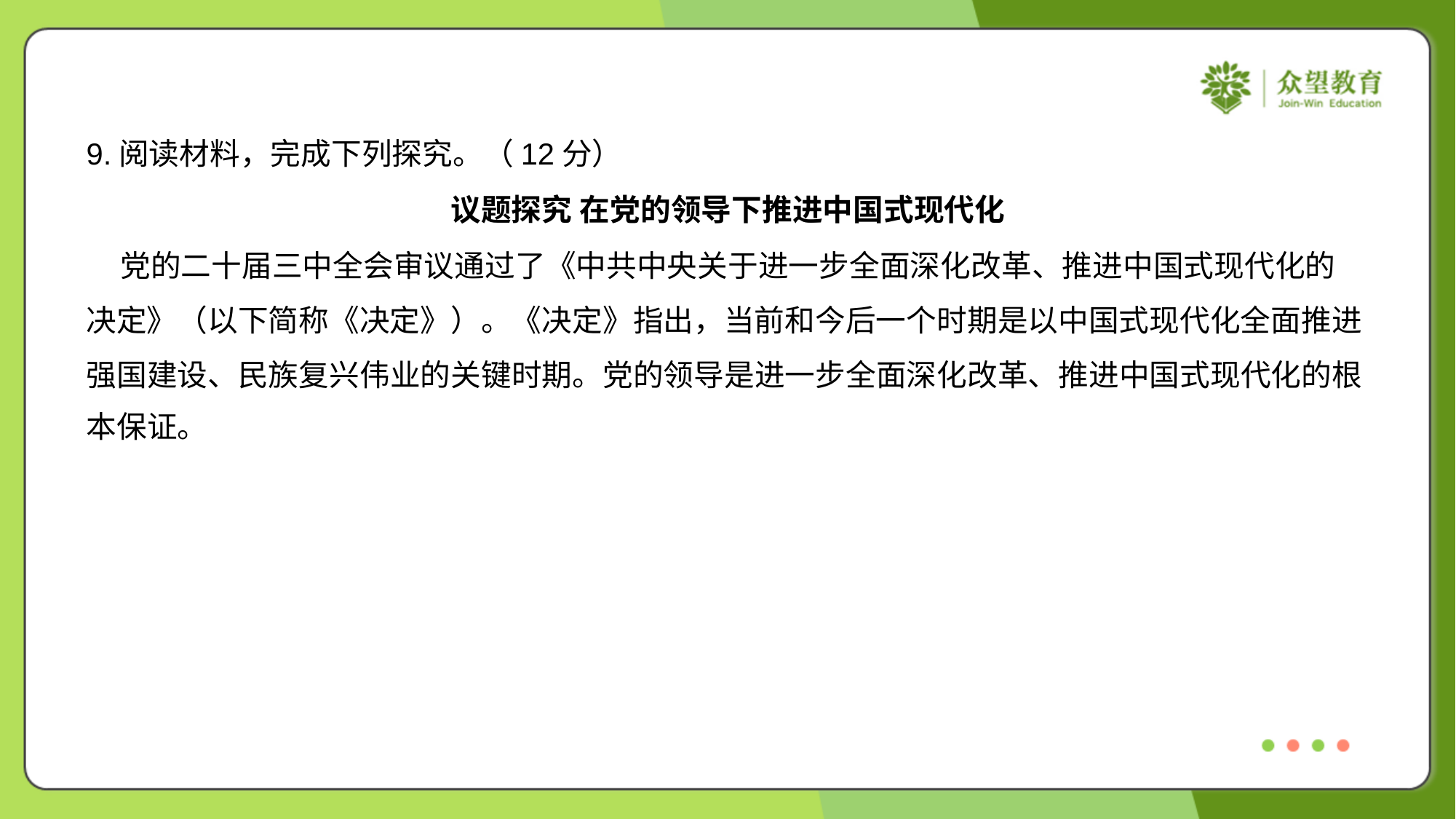

9.阅读材料，完成下列探究。（12分）
议题探究 在党的领导下推进中国式现代化
    党的二十届三中全会审议通过了《中共中央关于进一步全面深化改革、推进中国式现代化的
决定》（以下简称《决定》）。《决定》指出，当前和今后一个时期是以中国式现代化全面推进
强国建设、民族复兴伟业的关键时期。党的领导是进一步全面深化改革、推进中国式现代化的根
本保证。